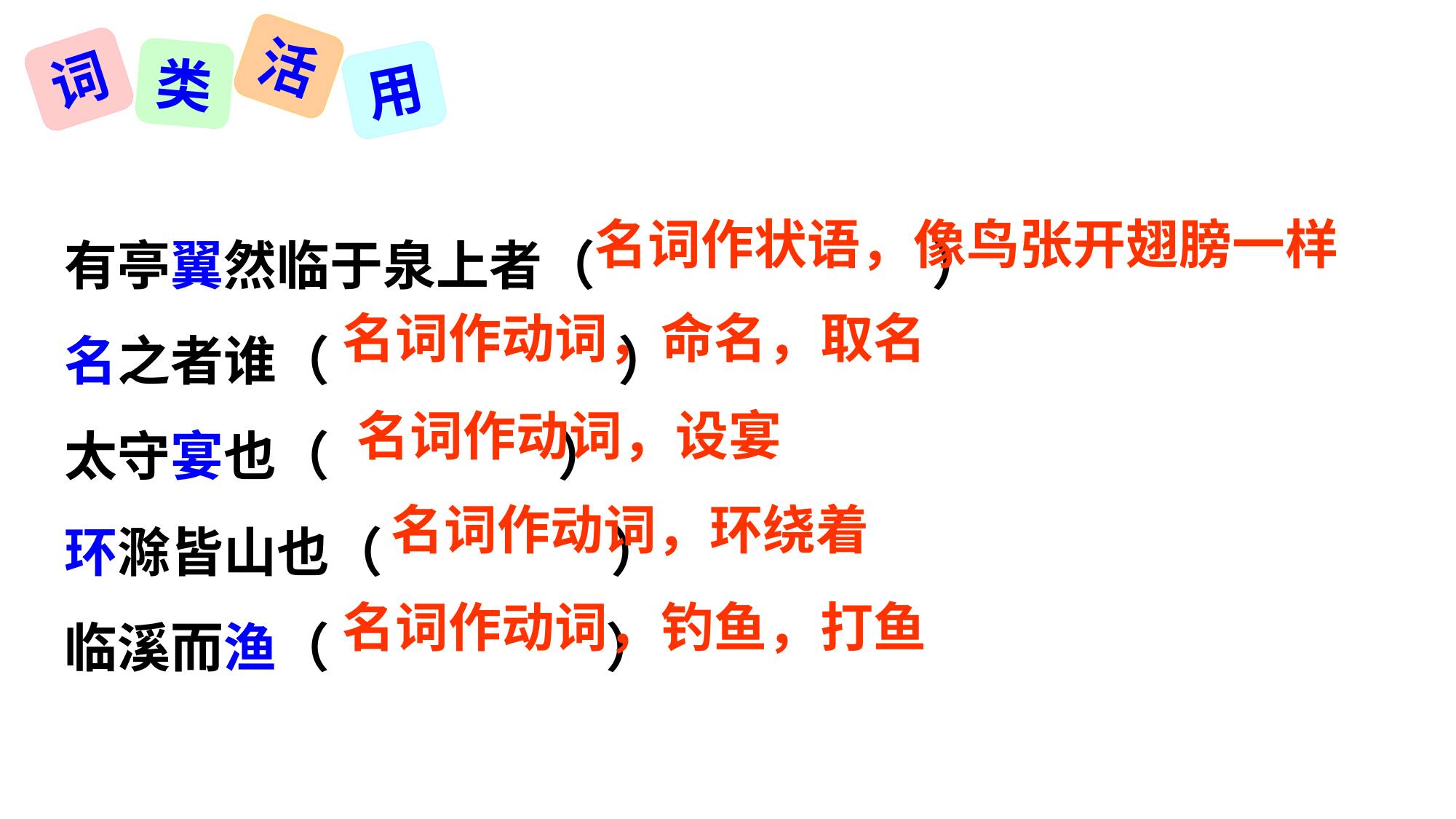

活
词
类
用
状元成才路
状元成才路
有亭翼然临于泉上者（                            ）
名之者谁（                        ）
太守宴也（                   ）
环滁皆山也（                   ）
临溪而渔（                       ）
状元成才路
状元成才路
状元成才路
名词作状语，像鸟张开翅膀一样
状元成才路
状元成才路
状元成才路
状元成才路
状元成才路
状元成才路
状元成才路
状元成才路
状元成才路
状元成才路
状元成才路
状元成才路
状元成才路
状元成才路
状元成才路
状元成才路
状元成才路
状元成才路
状元成才路
状元成才路
名词作动词，命名，取名
状元成才路
状元成才路
状元成才路
状元成才路
状元成才路
状元成才路
状元成才路
状元成才路
状元成才路
状元成才路
状元成才路
状元成才路
状元成才路
状元成才路
状元成才路
状元成才路
状元成才路
状元成才路
状元成才路
状元成才路
状元成才路
状元成才路
名词作动词，设宴
状元成才路
状元成才路
状元成才路
状元成才路
状元成才路
状元成才路
状元成才路
状元成才路
状元成才路
状元成才路
状元成才路
状元成才路
状元成才路
状元成才路
状元成才路
状元成才路
状元成才路
状元成才路
状元成才路
状元成才路
状元成才路
状元成才路
状元成才路
名词作动词，环绕着
状元成才路
状元成才路
状元成才路
状元成才路
状元成才路
状元成才路
状元成才路
状元成才路
状元成才路
状元成才路
状元成才路
状元成才路
状元成才路
状元成才路
状元成才路
状元成才路
状元成才路
状元成才路
状元成才路
状元成才路
状元成才路
状元成才路
名词作动词，钓鱼，打鱼
状元成才路
状元成才路
状元成才路
状元成才路
状元成才路
状元成才路
状元成才路
状元成才路